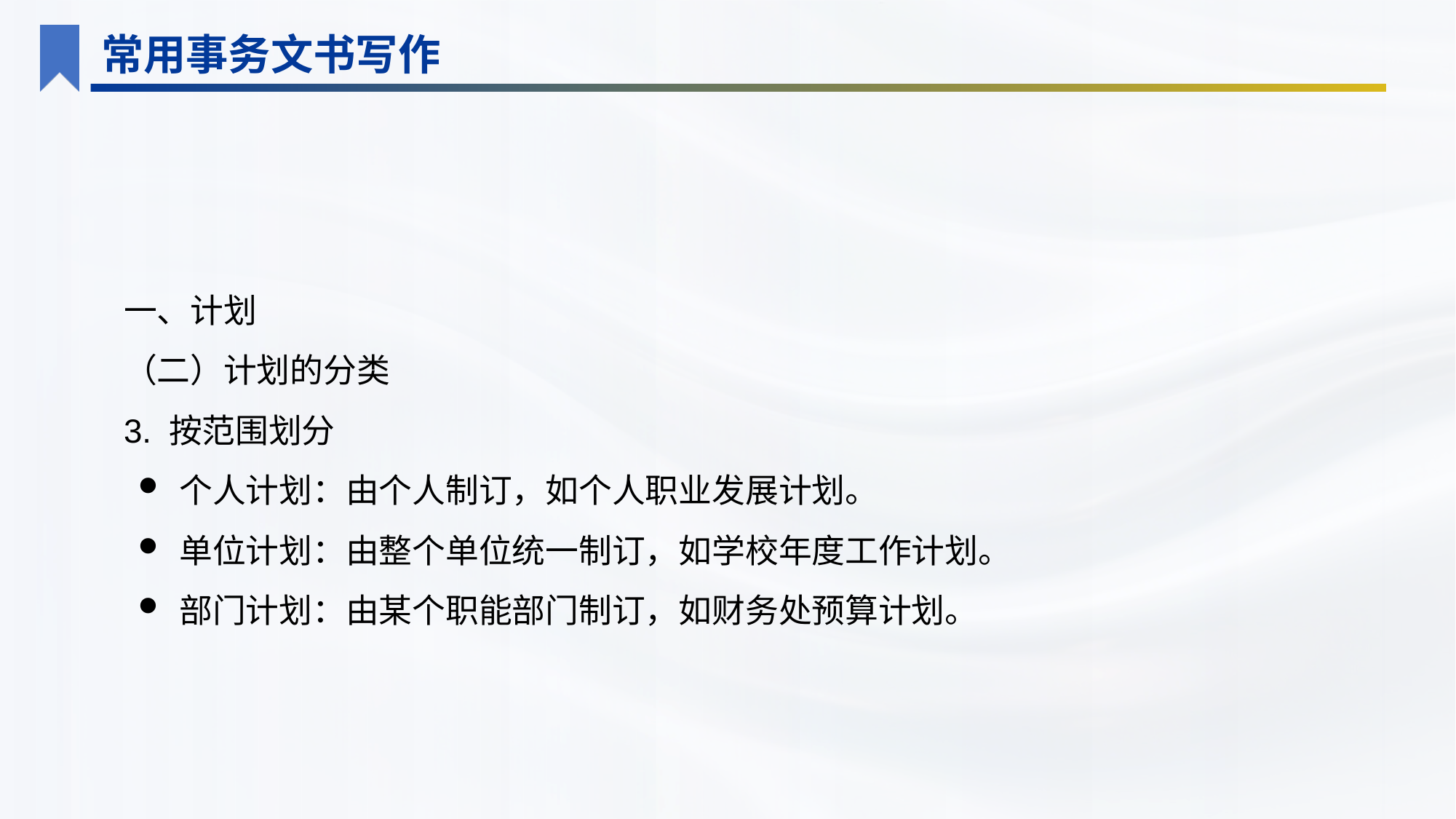

常用事务文书写作
一、计划
（二）计划的分类
3. 按范围划分
个人计划：由个人制订，如个人职业发展计划。
单位计划：由整个单位统一制订，如学校年度工作计划。
部门计划：由某个职能部门制订，如财务处预算计划。